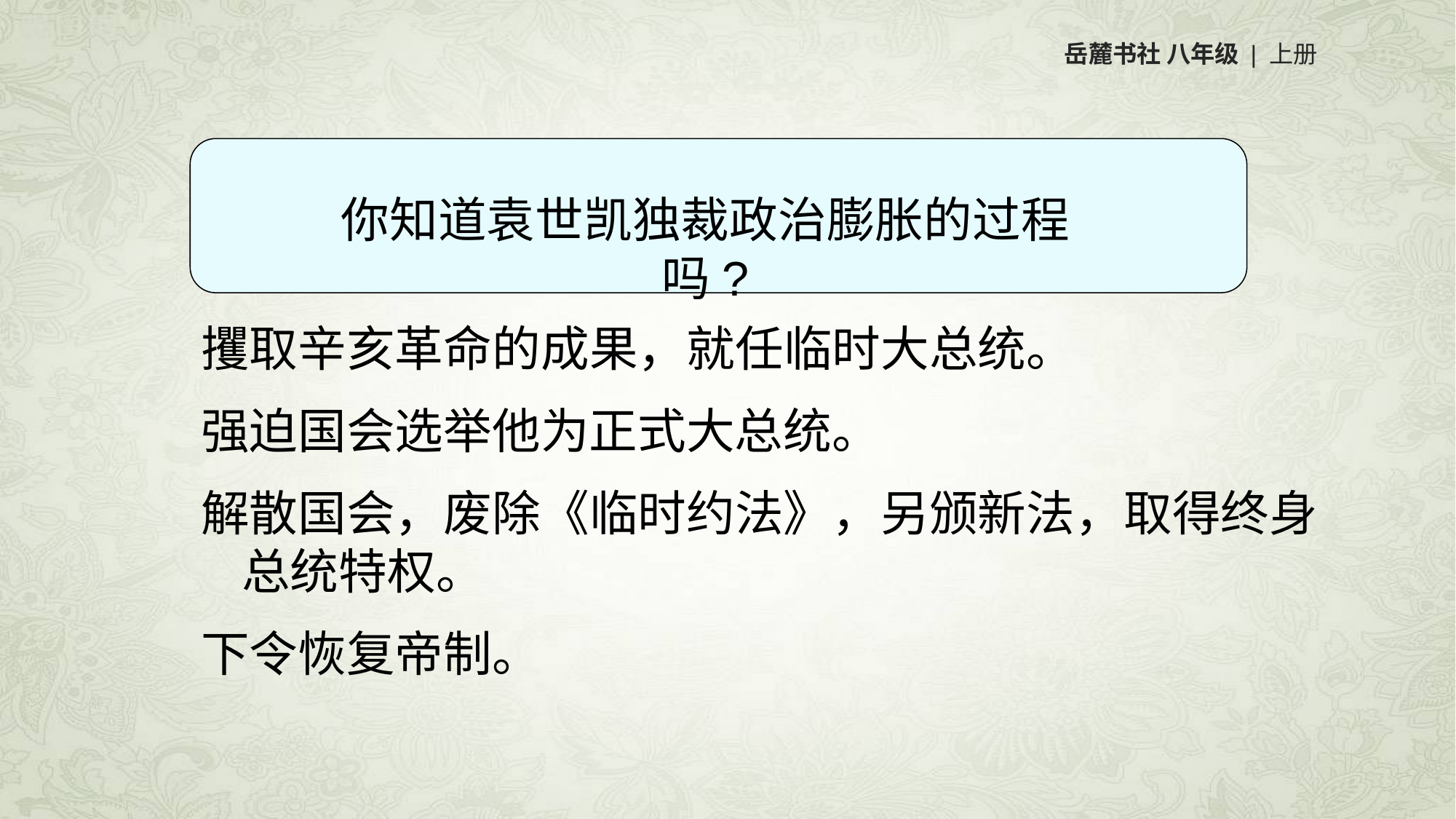

岳麓书社 八年级 | 上册

你知道袁世凯独裁政治膨胀的过程吗?
攫取辛亥革命的成果，就任临时大总统。
强迫国会选举他为正式大总统。
解散国会，废除《临时约法》，另颁新法，取得终身总统特权。
下令恢复帝制。